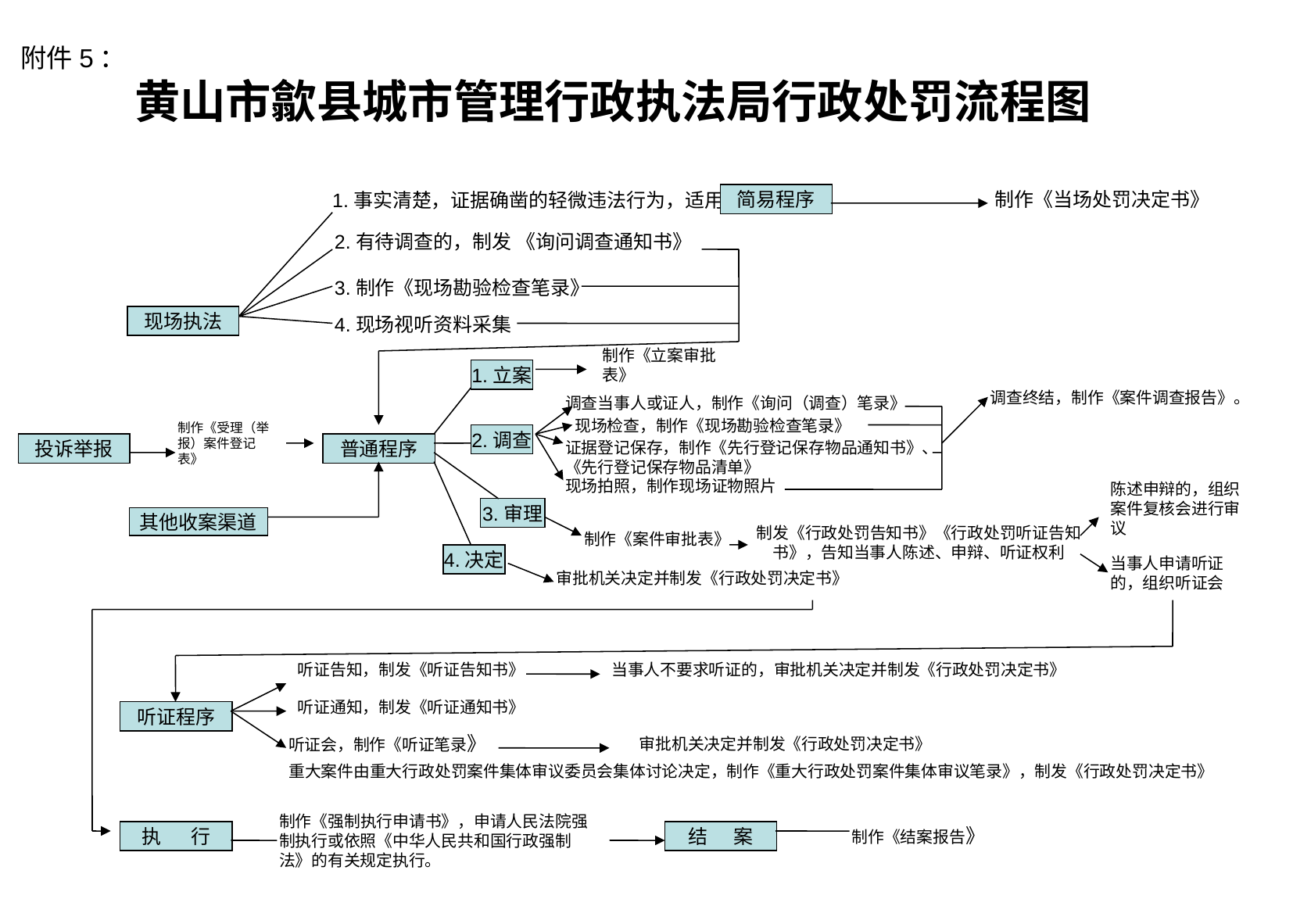

# 附件5： 黄山市歙县城市管理行政执法局行政处罚流程图
1.事实清楚，证据确凿的轻微违法行为，适用
简易程序
制作《当场处罚决定书》

2.有待调查的，制发 《询问调查通知书》

3.制作《现场勘验检查笔录》

4.现场视听资料采集
现场执法

制作《立案审批表》
1.立案

调查当事人或证人，制作《询问（调查）笔录》
调查终结，制作《案件调查报告》。

现场检查，制作《现场勘验检查笔录》

制作《受理（举报）案件登记表》
2.调查

投诉举报
普通程序

证据登记保存，制作《先行登记保存物品通知书》、《先行登记保存物品清单》

现场拍照，制作现场证物照片
陈述申辩的，组织案件复核会进行审议

3.审理
其他收案渠道

制发《行政处罚告知书》《行政处罚听证告知书》，告知当事人陈述、申辩、听证权利

制作《案件审批表》
4.决定

当事人申请听证的，组织听证会

审批机关决定并制发《行政处罚决定书》

听证告知，制发《听证告知书》
当事人不要求听证的，审批机关决定并制发《行政处罚决定书》

听证通知，制发《听证通知书》
听证程序

听证会，制作《听证笔录》
审批机关决定并制发《行政处罚决定书》
重大案件由重大行政处罚案件集体审议委员会集体讨论决定，制作《重大行政处罚案件集体审议笔录》，制发《行政处罚决定书》

制作《强制执行申请书》，申请人民法院强制执行或依照《中华人民共和国行政强制法》的有关规定执行。
执       行
结      案
制作《结案报告》